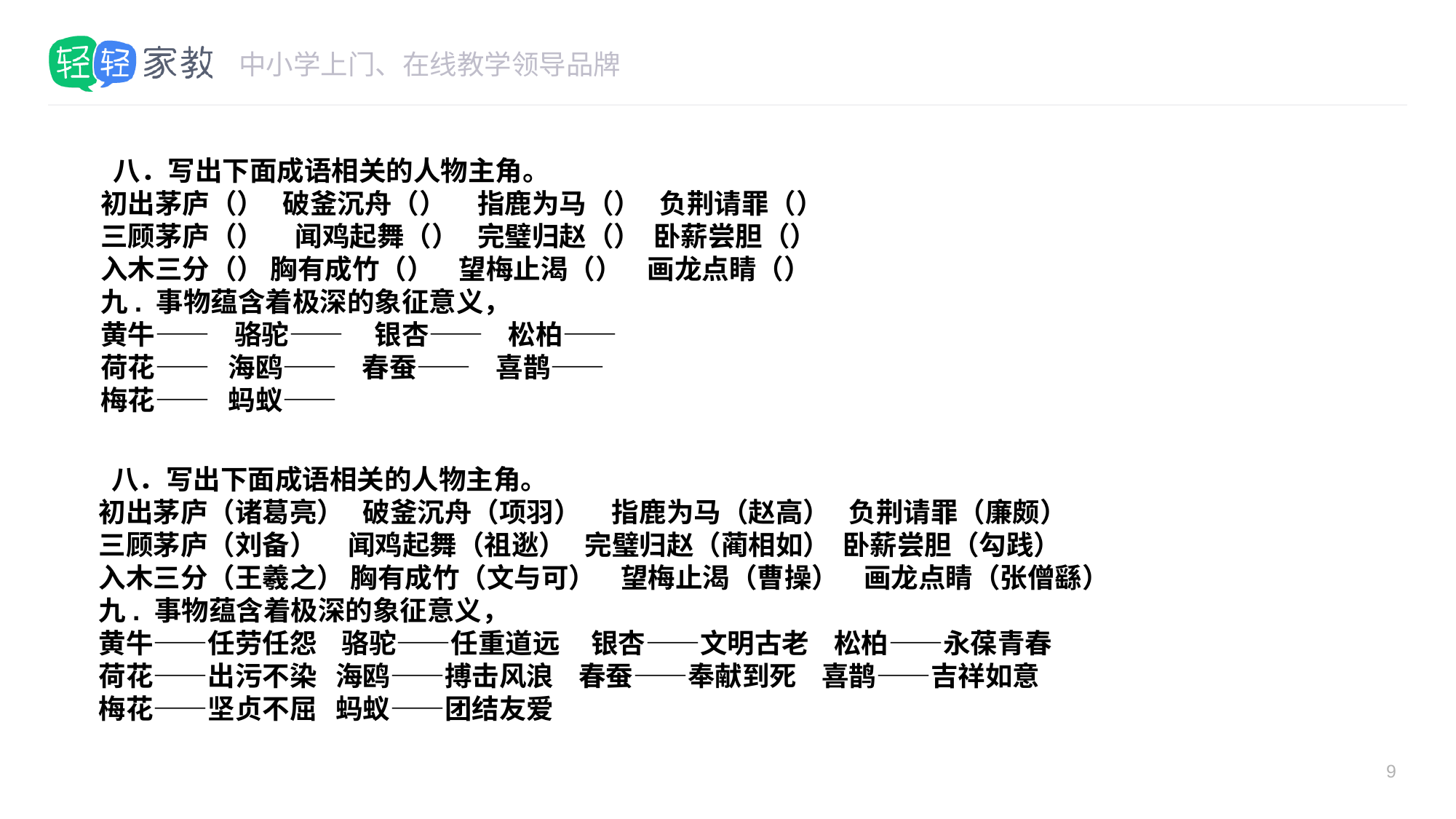

#
 八．写出下面成语相关的人物主角。
初出茅庐（）   破釜沉舟（）     指鹿为马（）   负荆请罪（）
三顾茅庐（）     闻鸡起舞（）   完璧归赵（）  卧薪尝胆（）
入木三分（） 胸有成竹（）    望梅止渴（）    画龙点睛（）
九. 事物蕴含着极深的象征意义，
黄牛——    骆驼——     银杏——    松柏——
荷花——   海鸥——    春蚕——    喜鹊——
梅花——   蚂蚁——

 八．写出下面成语相关的人物主角。
初出茅庐（诸葛亮）   破釜沉舟（项羽）     指鹿为马（赵高）   负荆请罪（廉颇）
三顾茅庐（刘备）     闻鸡起舞（祖逖）   完璧归赵（蔺相如）  卧薪尝胆（勾践）
入木三分（王羲之） 胸有成竹（文与可）    望梅止渴（曹操）    画龙点睛（张僧繇）
九. 事物蕴含着极深的象征意义，
黄牛——任劳任怨    骆驼——任重道远     银杏——文明古老    松柏——永葆青春
荷花——出污不染   海鸥——搏击风浪    春蚕——奉献到死    喜鹊——吉祥如意
梅花——坚贞不屈   蚂蚁——团结友爱

9